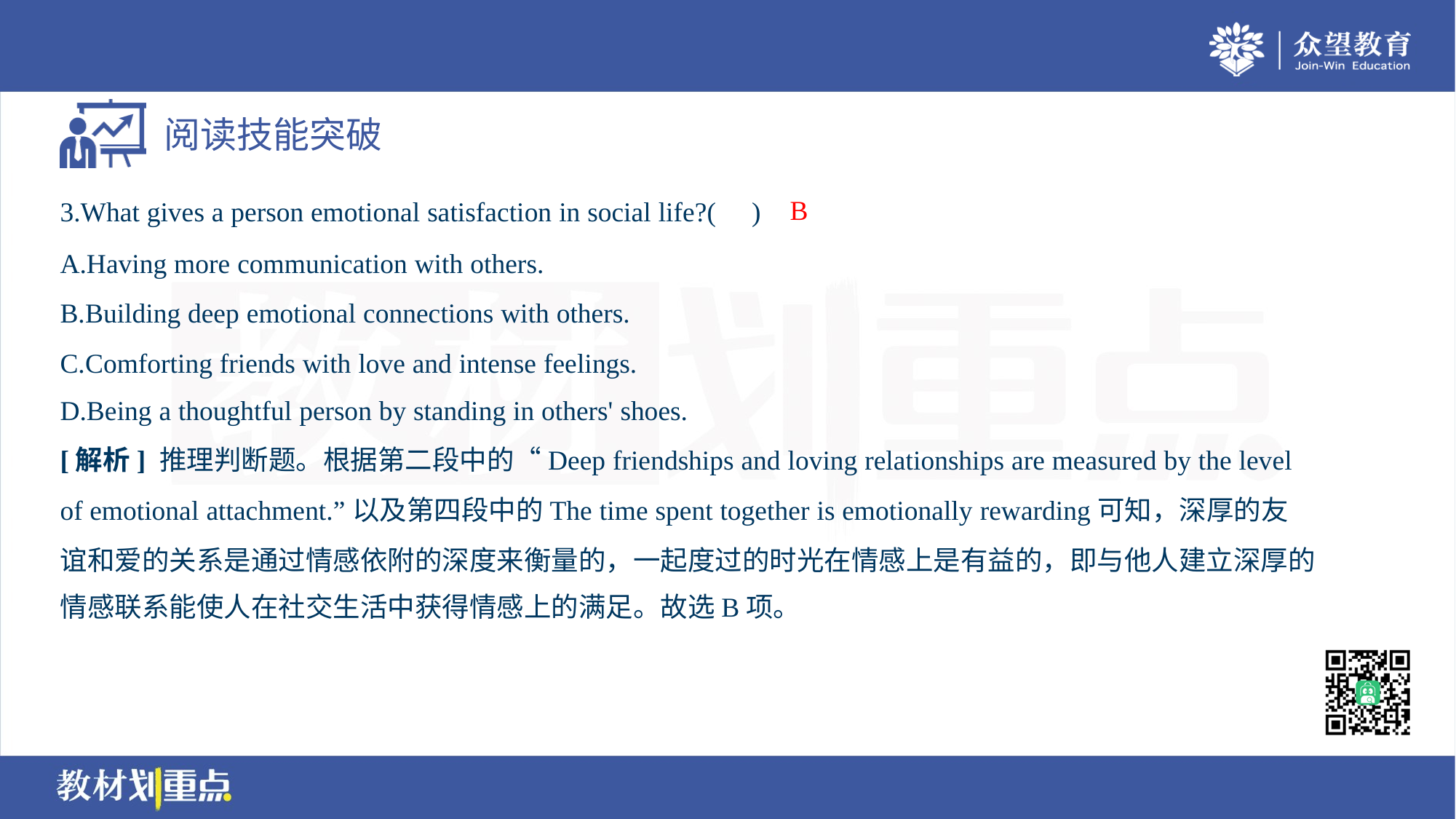

B
3.What gives a person emotional satisfaction in social life?(     )
A.Having more communication with others.
B.Building deep emotional connections with others.
C.Comforting friends with love and intense feelings.
D.Being a thoughtful person by standing in others' shoes.
[解析] 推理判断题。根据第二段中的“Deep friendships and loving relationships are measured by the level
of emotional attachment.”以及第四段中的The time spent together is emotionally rewarding可知，深厚的友
谊和爱的关系是通过情感依附的深度来衡量的，一起度过的时光在情感上是有益的，即与他人建立深厚的
情感联系能使人在社交生活中获得情感上的满足。故选B项。